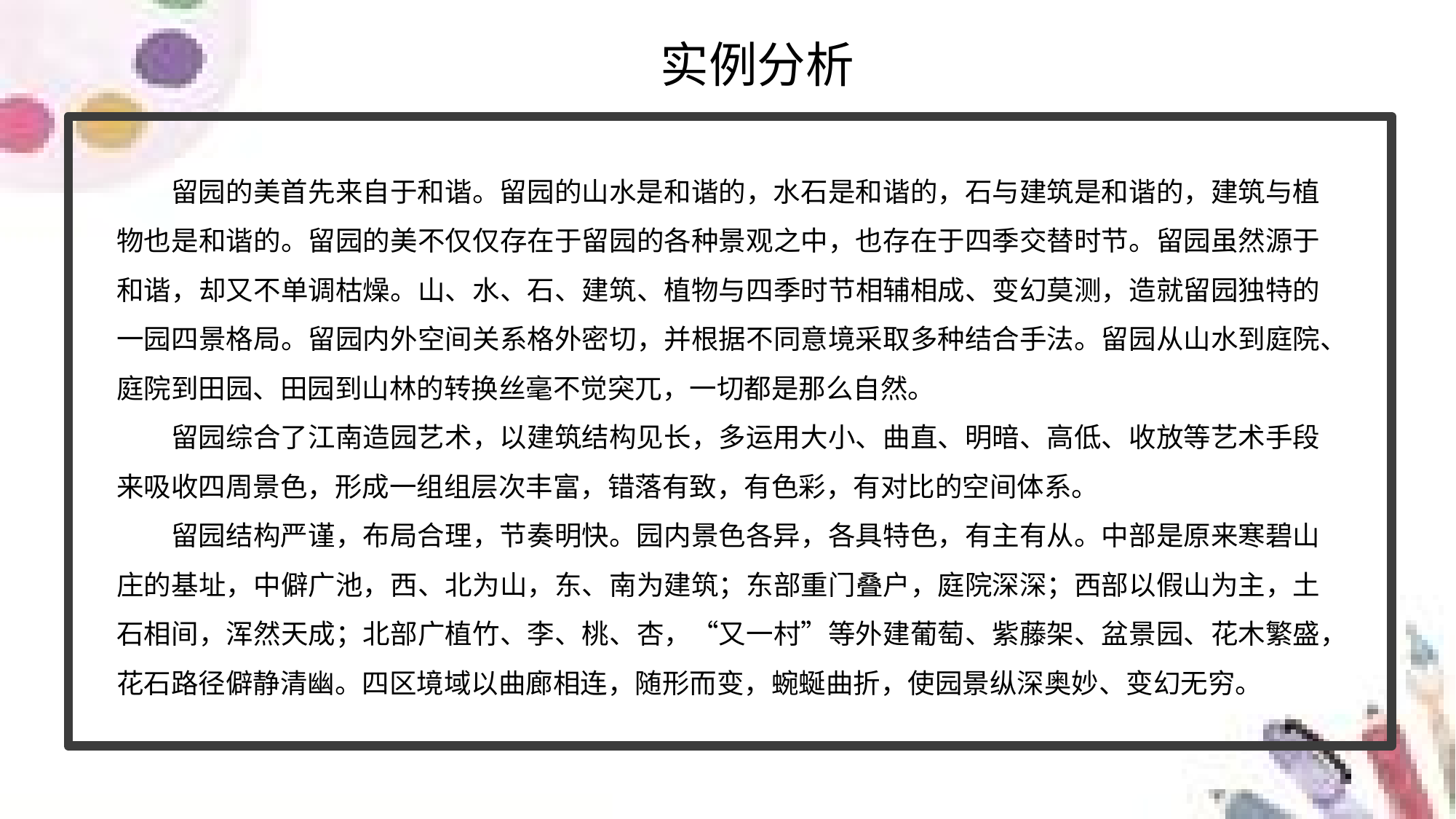

实例分析

留园的美首先来自于和谐。留园的山水是和谐的，水石是和谐的，石与建筑是和谐的，建筑与植物也是和谐的。留园的美不仅仅存在于留园的各种景观之中，也存在于四季交替时节。留园虽然源于和谐，却又不单调枯燥。山、水、石、建筑、植物与四季时节相辅相成、变幻莫测，造就留园独特的一园四景格局。留园内外空间关系格外密切，并根据不同意境采取多种结合手法。留园从山水到庭院、庭院到田园、田园到山林的转换丝毫不觉突兀，一切都是那么自然。
留园综合了江南造园艺术，以建筑结构见长，多运用大小、曲直、明暗、高低、收放等艺术手段来吸收四周景色，形成一组组层次丰富，错落有致，有色彩，有对比的空间体系。
留园结构严谨，布局合理，节奏明快。园内景色各异，各具特色，有主有从。中部是原来寒碧山庄的基址，中僻广池，西、北为山，东、南为建筑；东部重门叠户，庭院深深；西部以假山为主，土石相间，浑然天成；北部广植竹、李、桃、杏，“又一村”等外建葡萄、紫藤架、盆景园、花木繁盛，花石路径僻静清幽。四区境域以曲廊相连，随形而变，蜿蜒曲折，使园景纵深奥妙、变幻无穷。